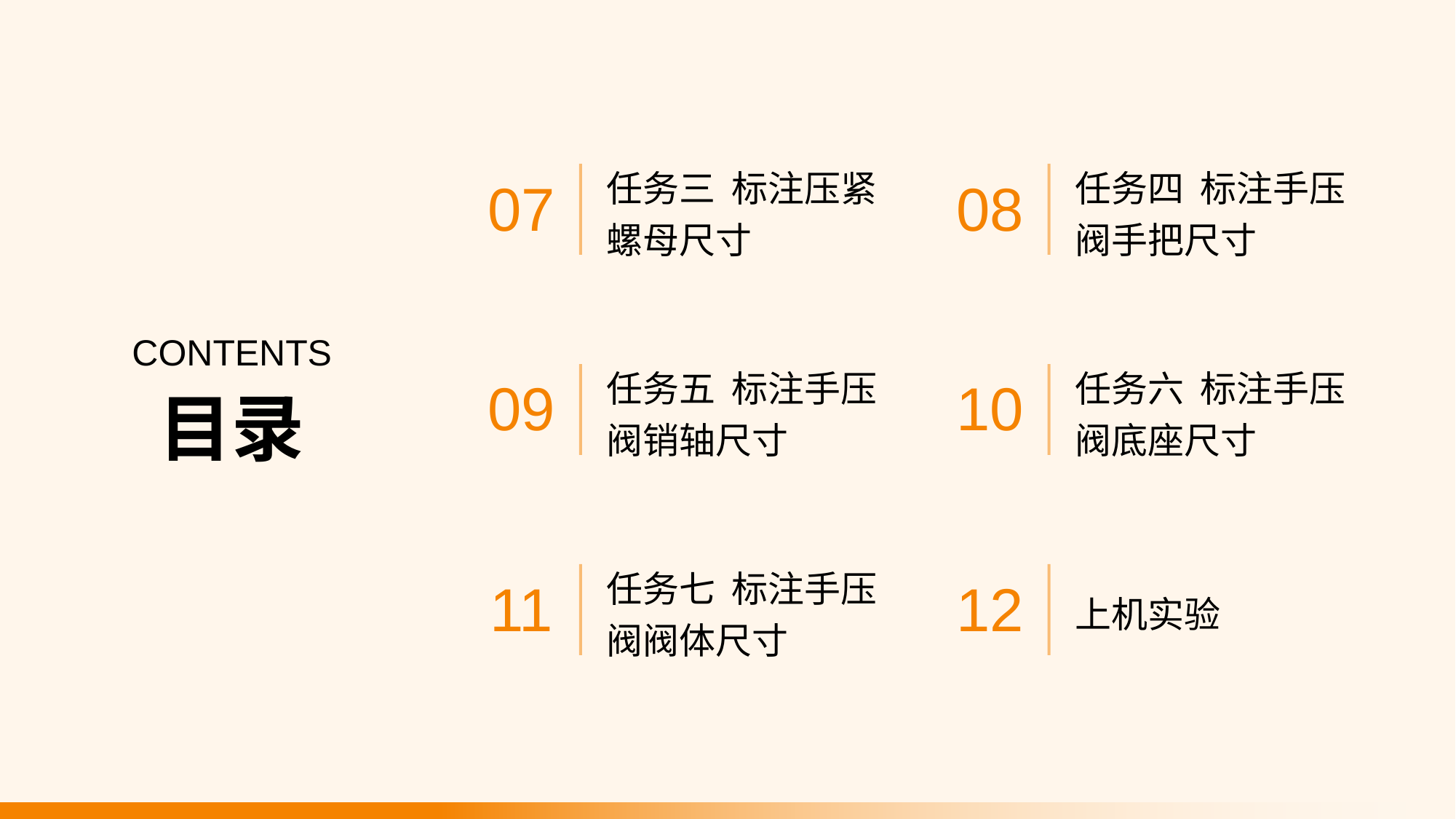

任务三  标注压紧螺母尺寸
任务四  标注手压阀手把尺寸

07
08
CONTENTS
任务五  标注手压阀销轴尺寸
任务六  标注手压阀底座尺寸

09
10
目录
任务七  标注手压阀阀体尺寸
上机实验

11
12